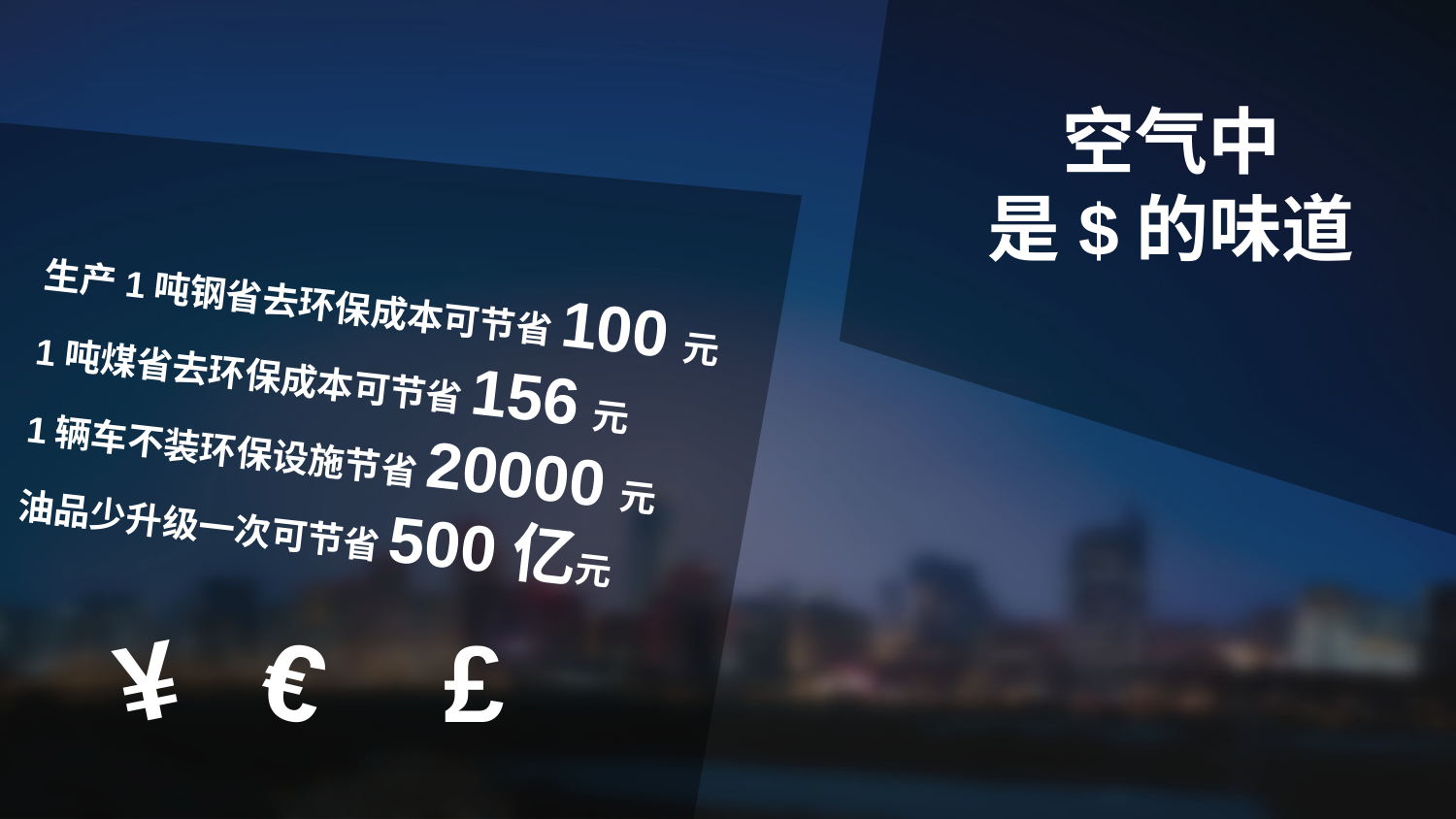

空气中
是$的味道

生产1吨钢省去环保成本可节省100元
1吨煤省去环保成本可节省156元
1辆车不装环保设施节省20000元
油品少升级一次可节省500亿元
¥
€
£